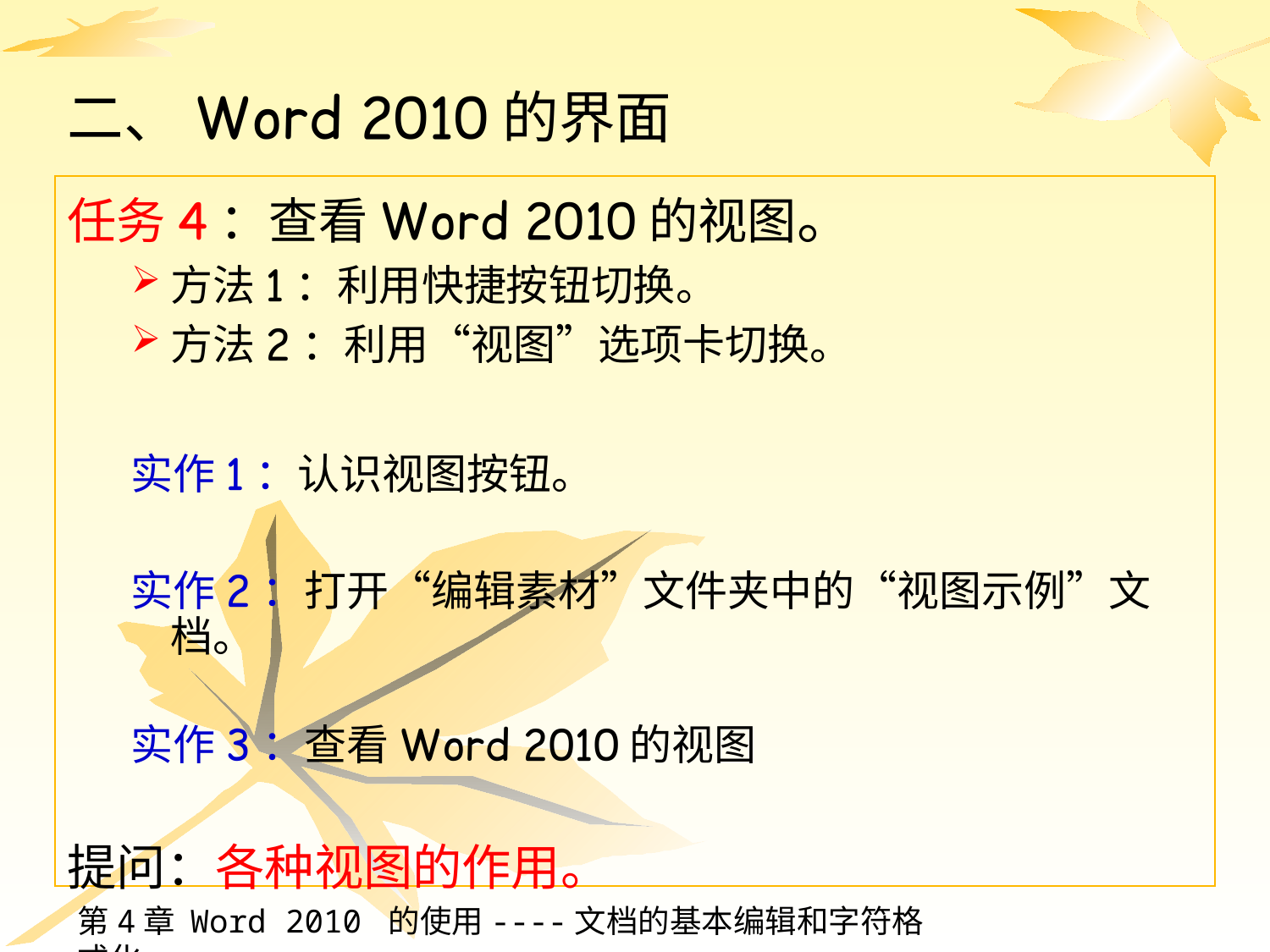

# 二、Word 2010的界面
任务4：查看Word 2010的视图。
方法1：利用快捷按钮切换。
方法2：利用“视图”选项卡切换。

实作1：认识视图按钮。

实作2：打开“编辑素材”文件夹中的“视图示例”文档。

实作3：查看Word 2010的视图

提问：各种视图的作用。